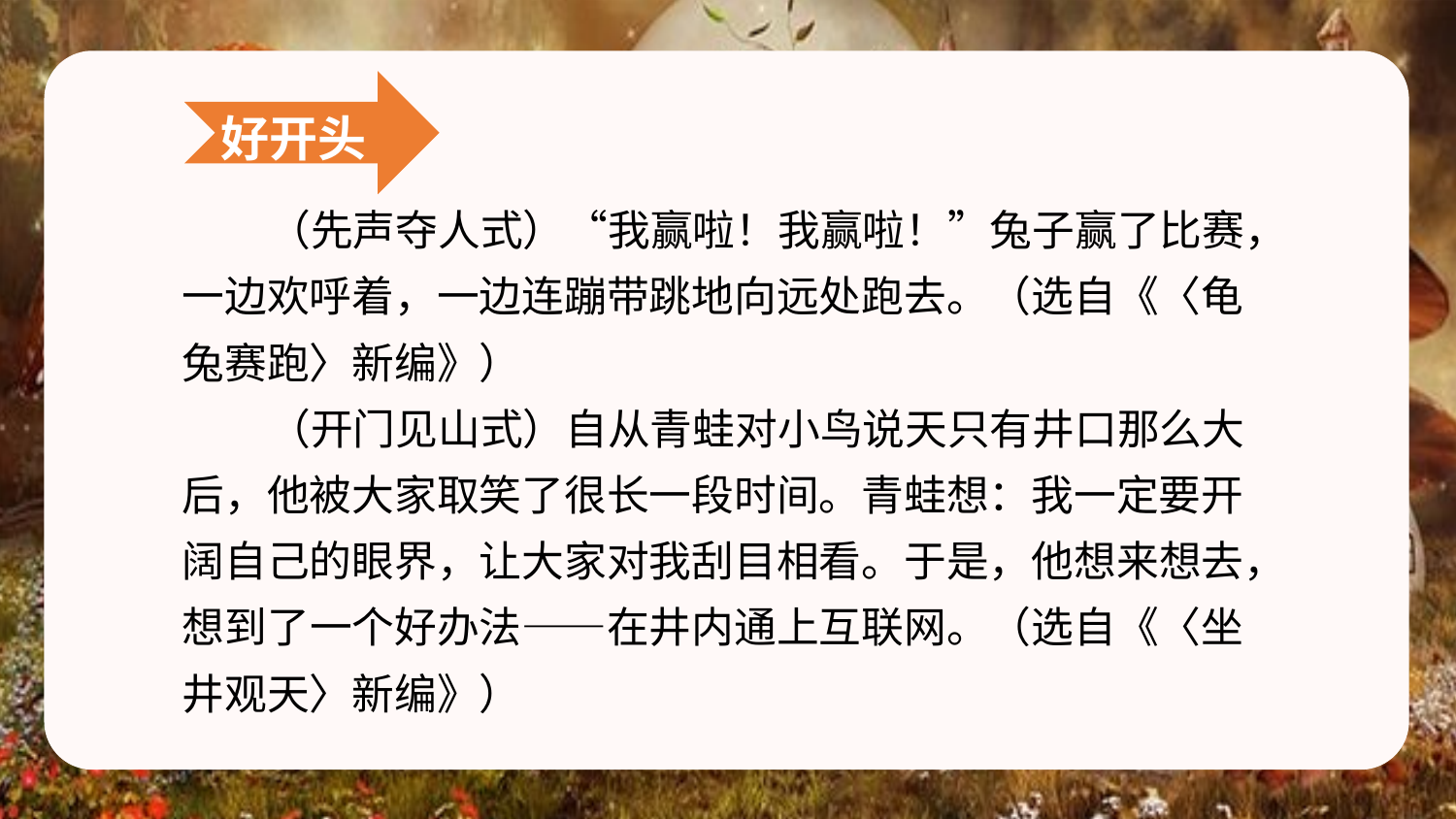

好开头
（先声夺人式）“我赢啦！我赢啦！”兔子赢了比赛，一边欢呼着，一边连蹦带跳地向远处跑去。（选自《〈龟兔赛跑〉新编》）
（开门见山式）自从青蛙对小鸟说天只有井口那么大后，他被大家取笑了很长一段时间。青蛙想：我一定要开阔自己的眼界，让大家对我刮目相看。于是，他想来想去，想到了一个好办法——在井内通上互联网。（选自《〈坐井观天〉新编》）